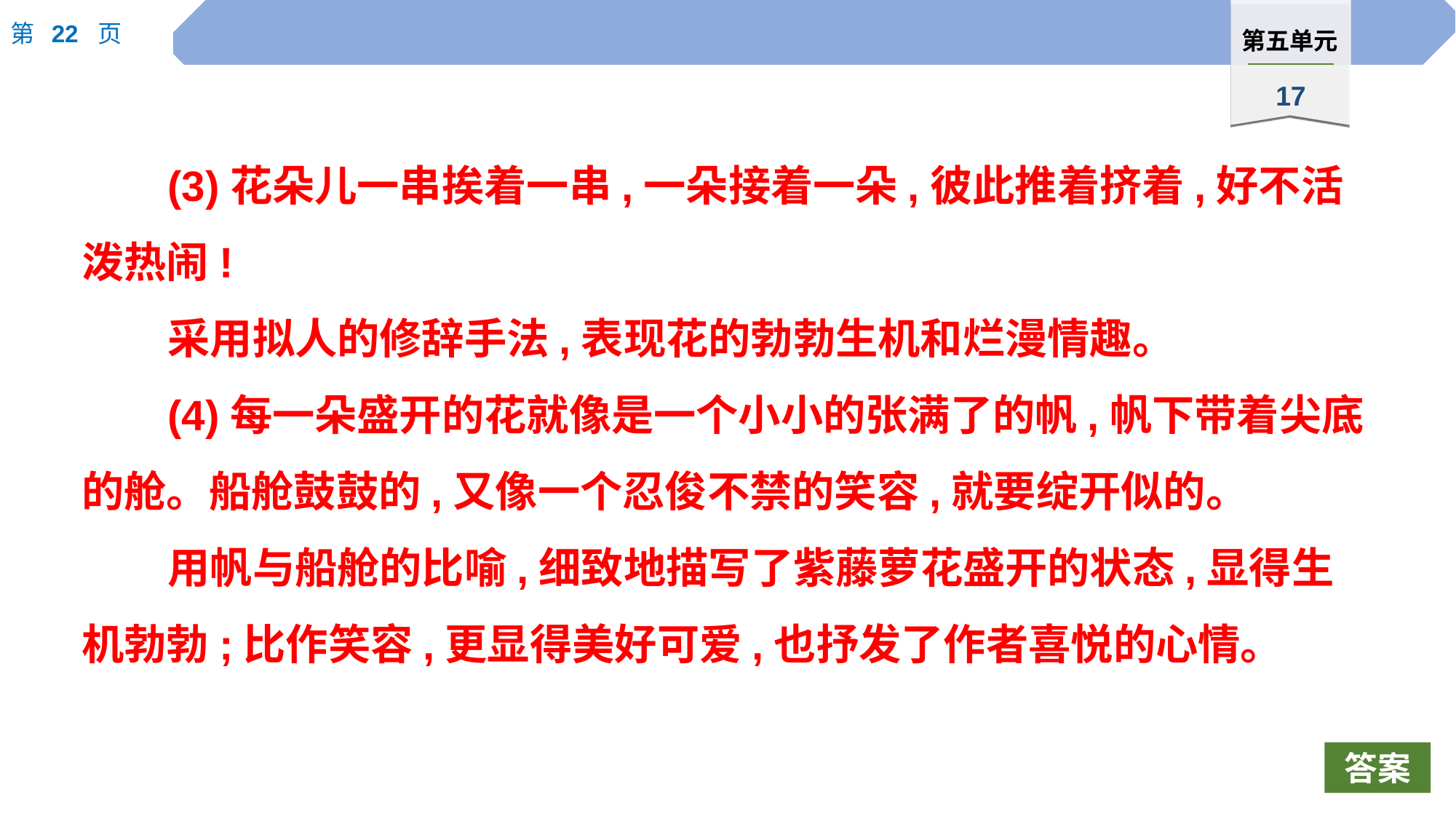

(3)花朵儿一串挨着一串,一朵接着一朵,彼此推着挤着,好不活泼热闹!
采用拟人的修辞手法,表现花的勃勃生机和烂漫情趣。
(4)每一朵盛开的花就像是一个小小的张满了的帆,帆下带着尖底的舱。船舱鼓鼓的,又像一个忍俊不禁的笑容,就要绽开似的。
用帆与船舱的比喻,细致地描写了紫藤萝花盛开的状态,显得生机勃勃;比作笑容,更显得美好可爱,也抒发了作者喜悦的心情。
答案